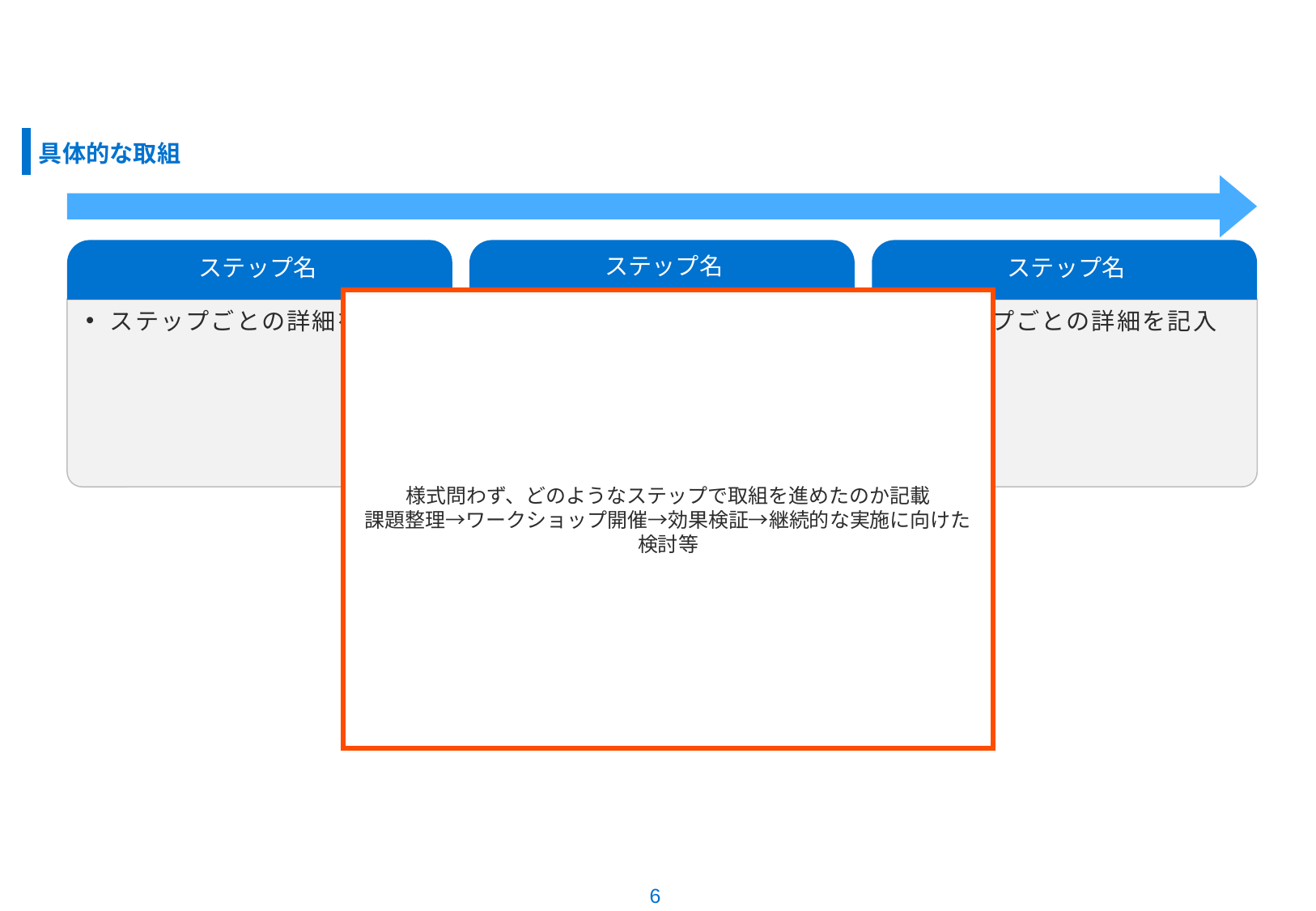

#

ステップ名

ステップ名
ステップ名
様式問わず、どのようなステップで取組を進めたのか記載
課題整理→ワークショップ開催→効果検証→継続的な実施に向けた検討等
ステップごとの詳細を記入
ステップごとの詳細を記入
ステップごとの詳細を記入